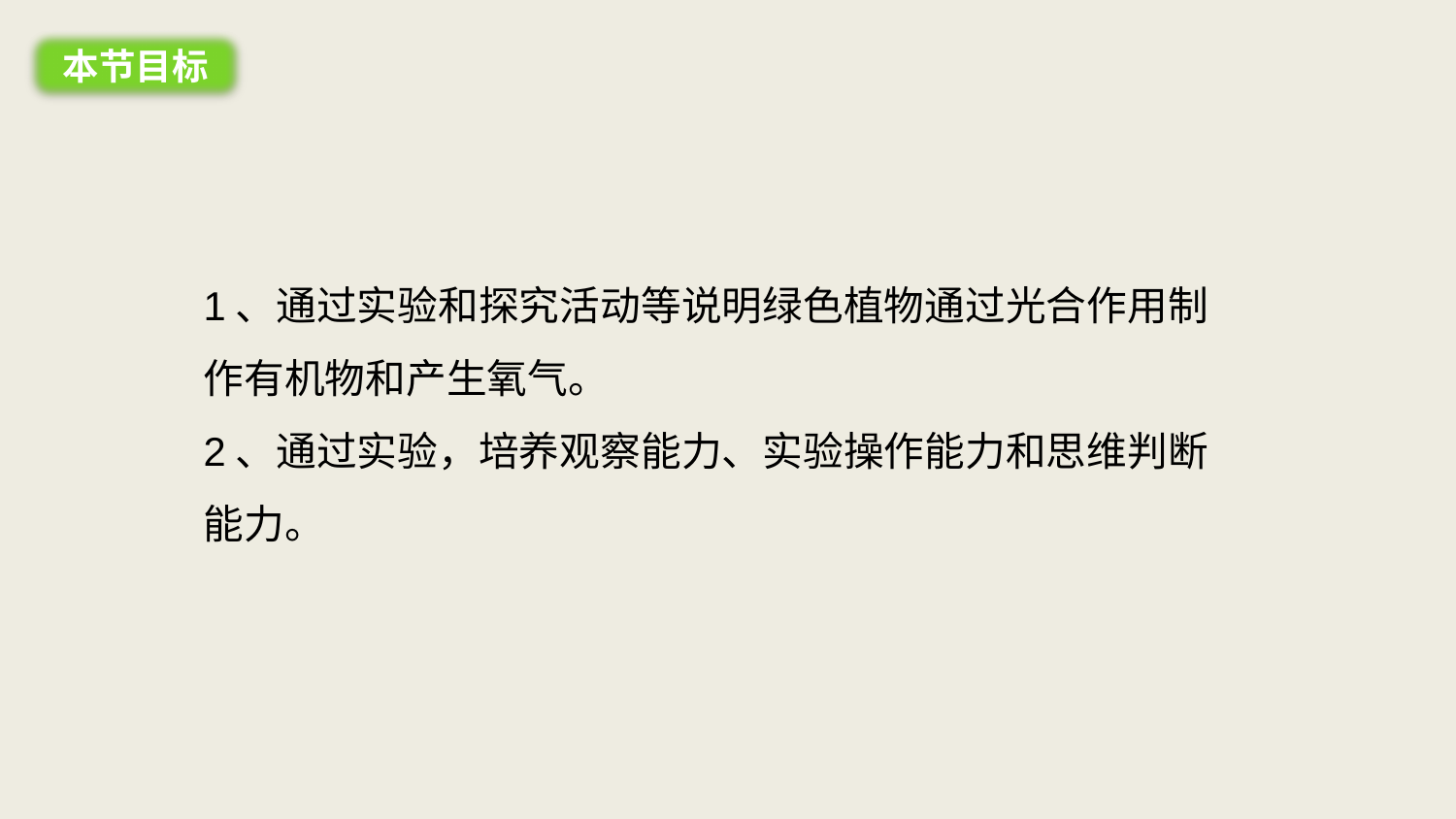

本节目标
1、通过实验和探究活动等说明绿色植物通过光合作用制作有机物和产生氧气。
2、通过实验，培养观察能力、实验操作能力和思维判断能力。